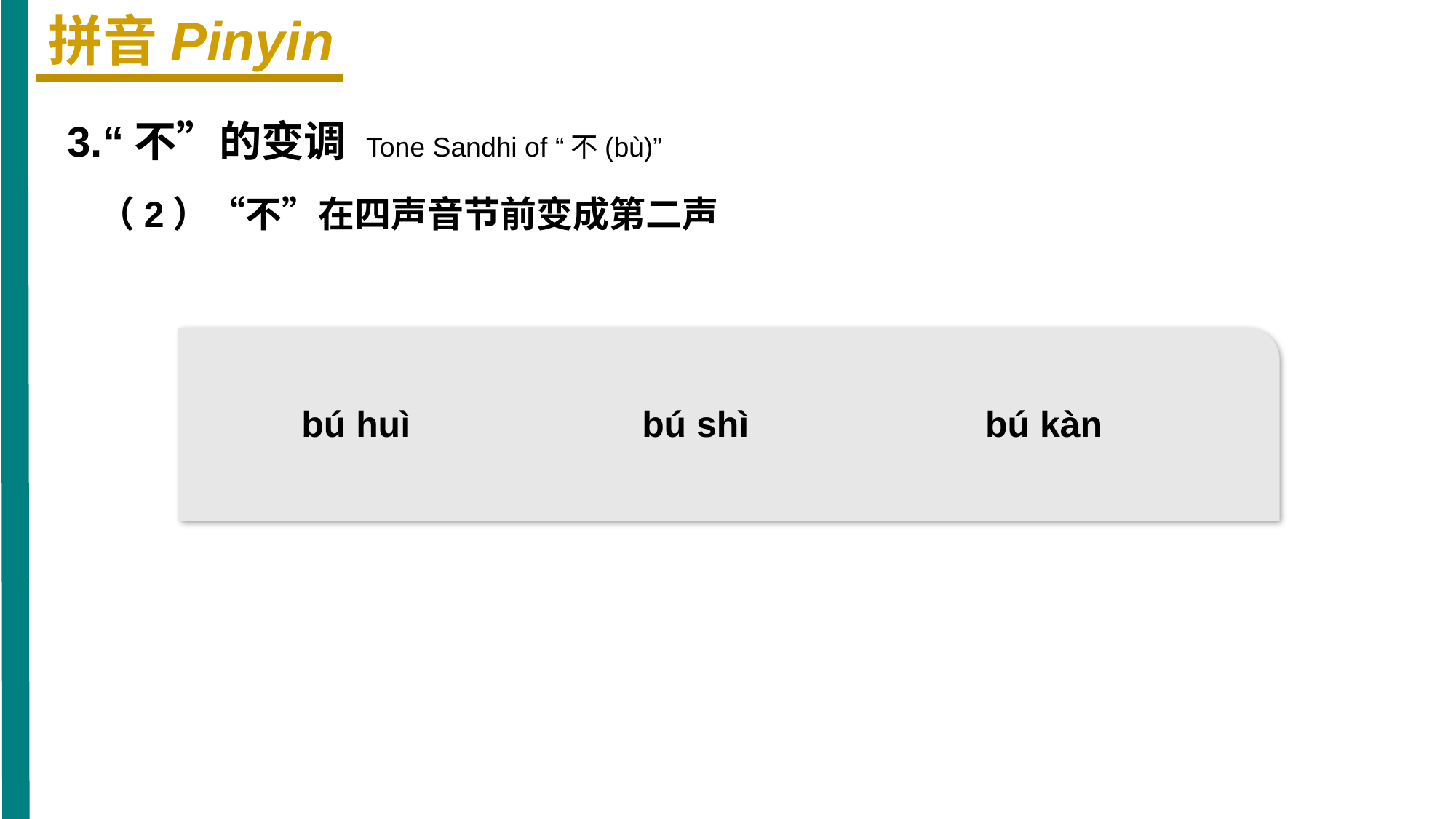

拼音Pinyin
3.“不”的变调 Tone Sandhi of “不(bù)”
（2）“不”在四声音节前变成第二声

bú huì
bú shì
bú kàn